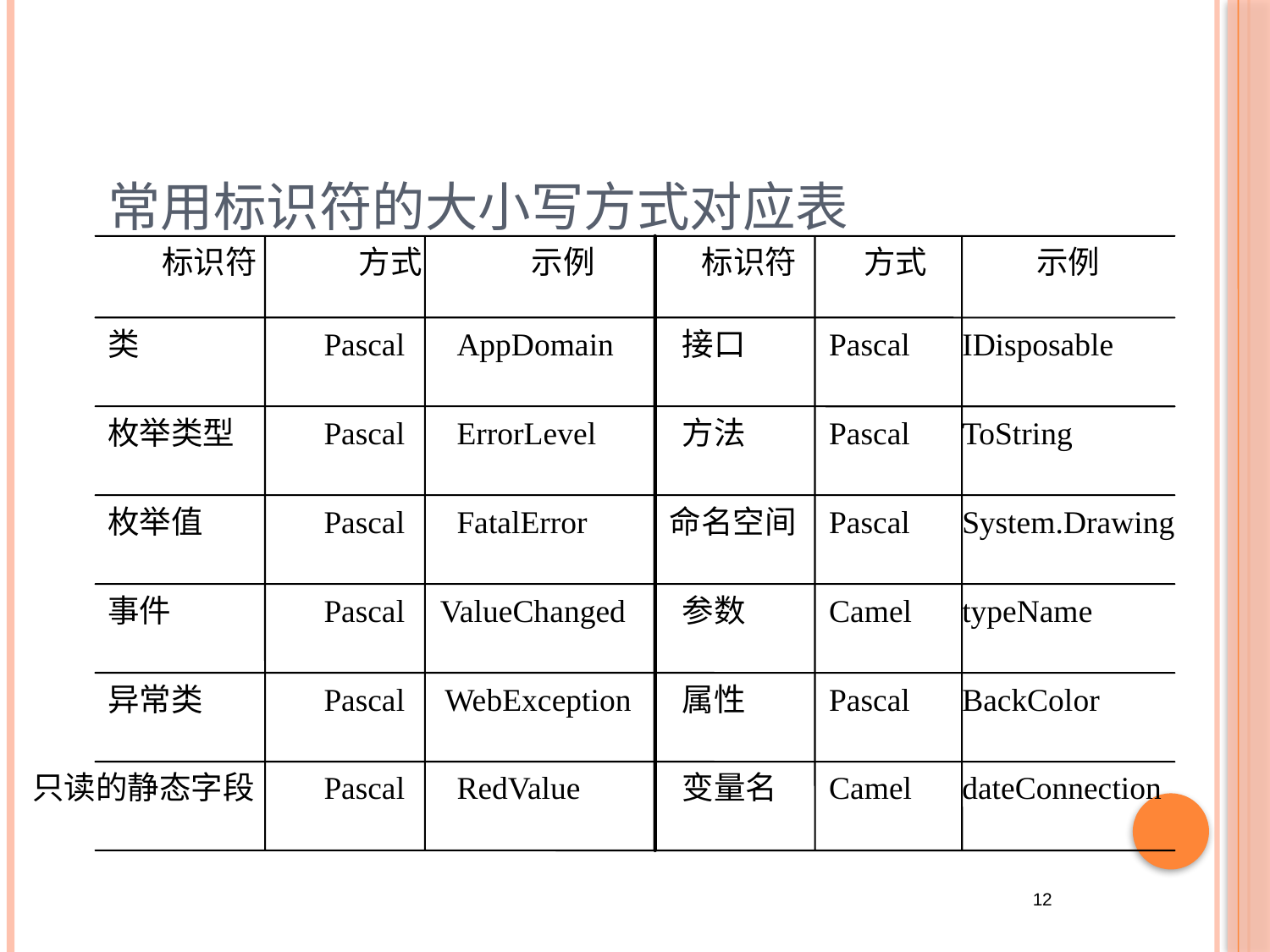

# 常用标识符的大小写方式对应表
标识符

方式

示例

标识符

方式
示例

类

Pascal
AppDomain
接口
Pascal
IDisposable
枚举类型

Pascal
ErrorLevel
方法
Pascal
ToString
枚举值

Pascal
FatalError
命名空间
Pascal
System.Drawing
事件

Pascal
ValueChanged
参数
Camel
typeName
异常类

Pascal
WebException
属性
Pascal
BackColor
只读的静态字段

Pascal
RedValue
变量名
Camel
dateConnection

12